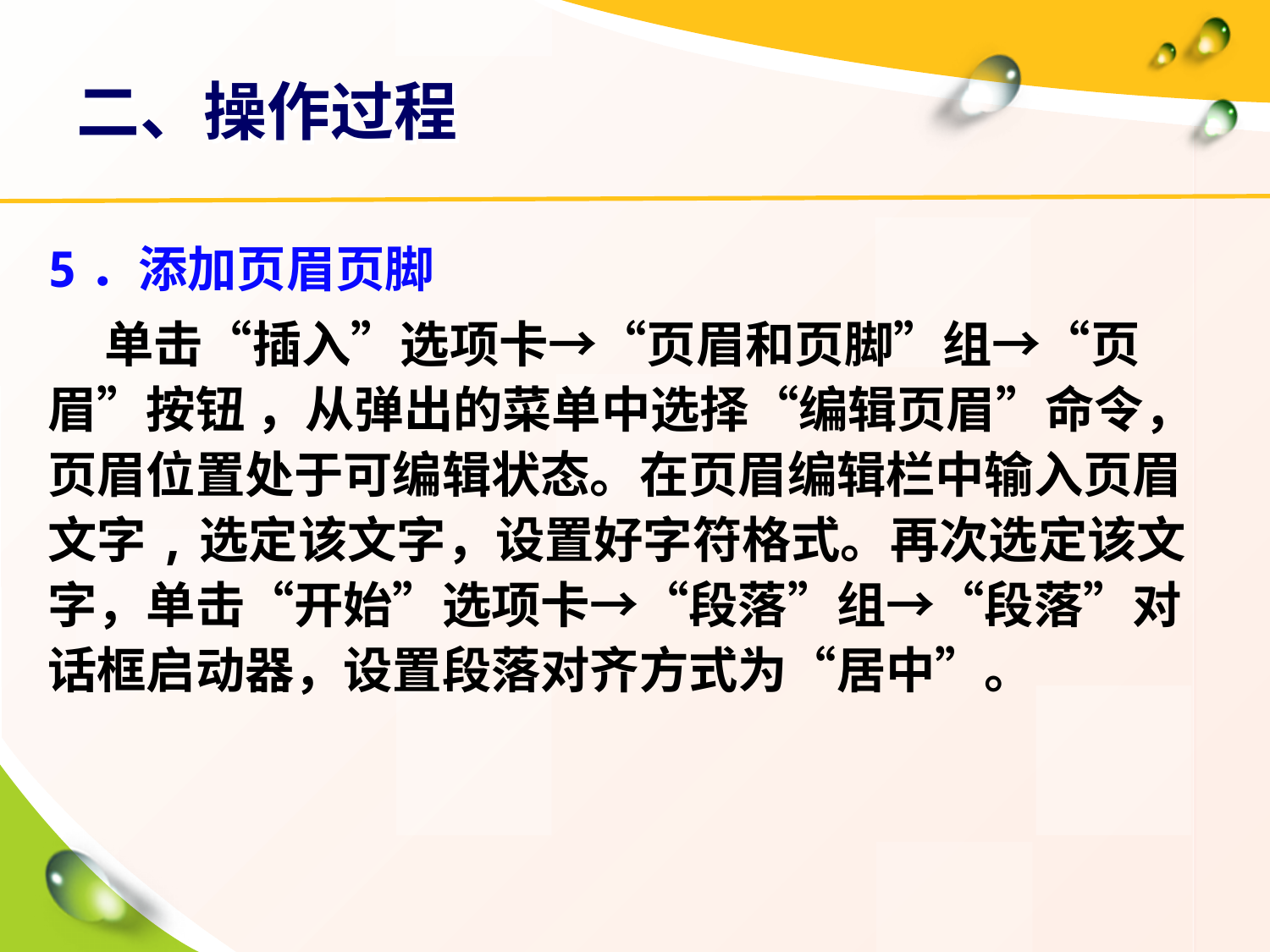

# 二、操作过程
5．添加页眉页脚
    单击“插入”选项卡→“页眉和页脚”组→“页眉”按钮 ，从弹出的菜单中选择“编辑页眉”命令，页眉位置处于可编辑状态。在页眉编辑栏中输入页眉文字,选定该文字，设置好字符格式。再次选定该文字，单击“开始”选项卡→“段落”组→“段落”对话框启动器，设置段落对齐方式为“居中”。